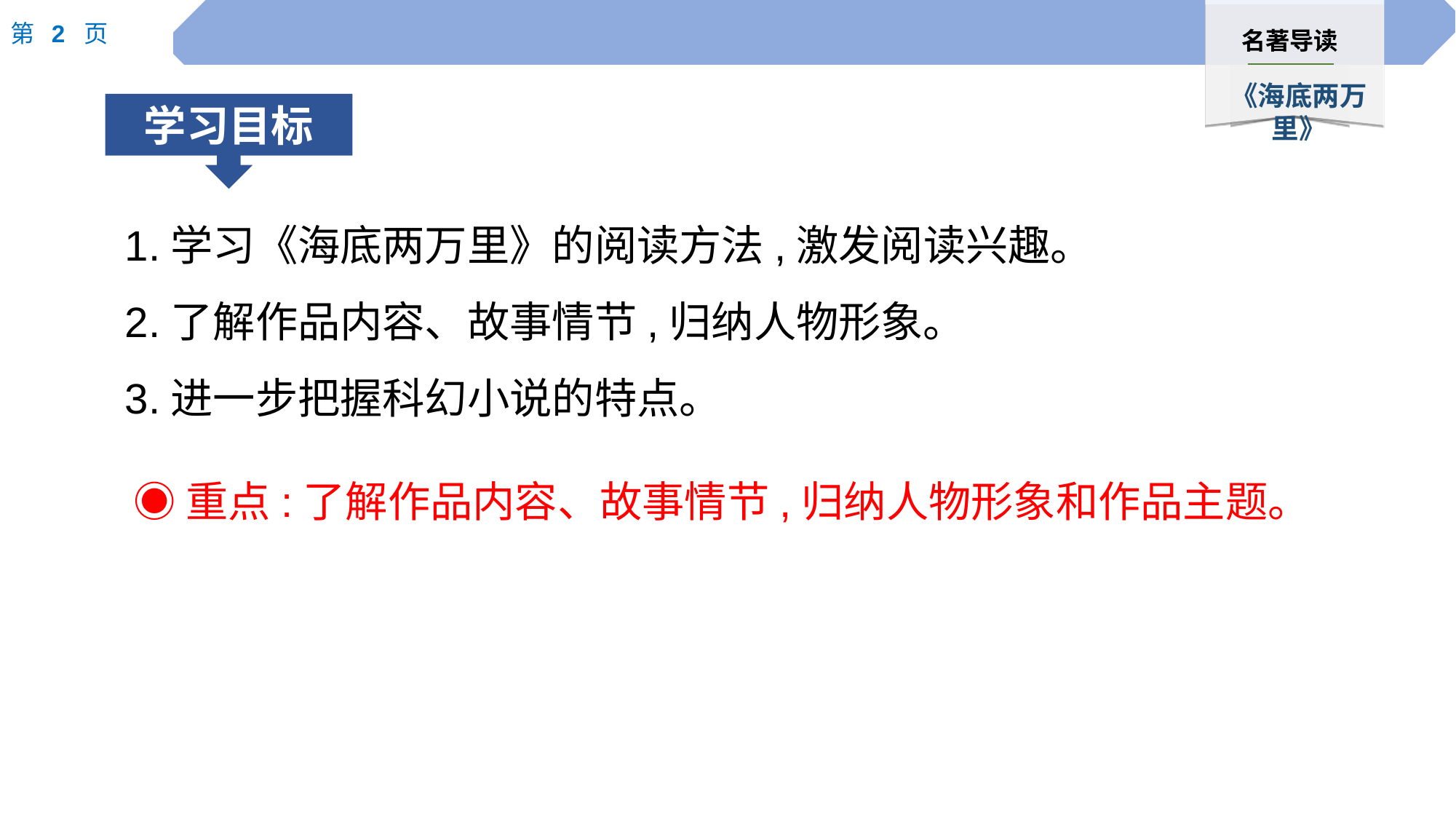

1.学习《海底两万里》的阅读方法,激发阅读兴趣。
2.了解作品内容、故事情节,归纳人物形象。
3.进一步把握科幻小说的特点。
◉重点:了解作品内容、故事情节,归纳人物形象和作品主题。